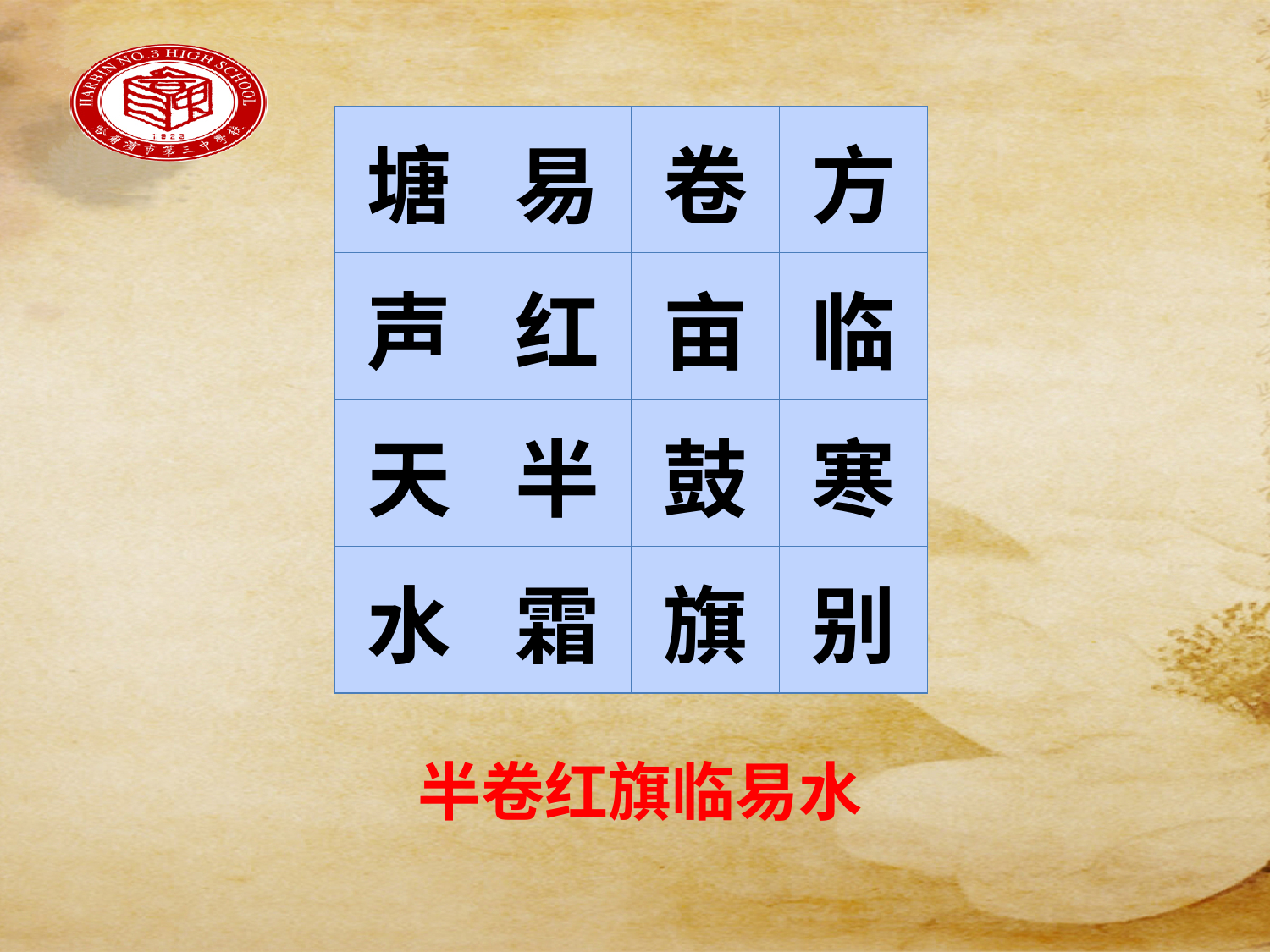

| 塘 | 易 | 卷 | 方 |
| --- | --- | --- | --- |
| 声 | 红 | 亩 | 临 |
| 天 | 半 | 鼓 | 寒 |
| 水 | 霜 | 旗 | 别 |
半卷红旗临易水